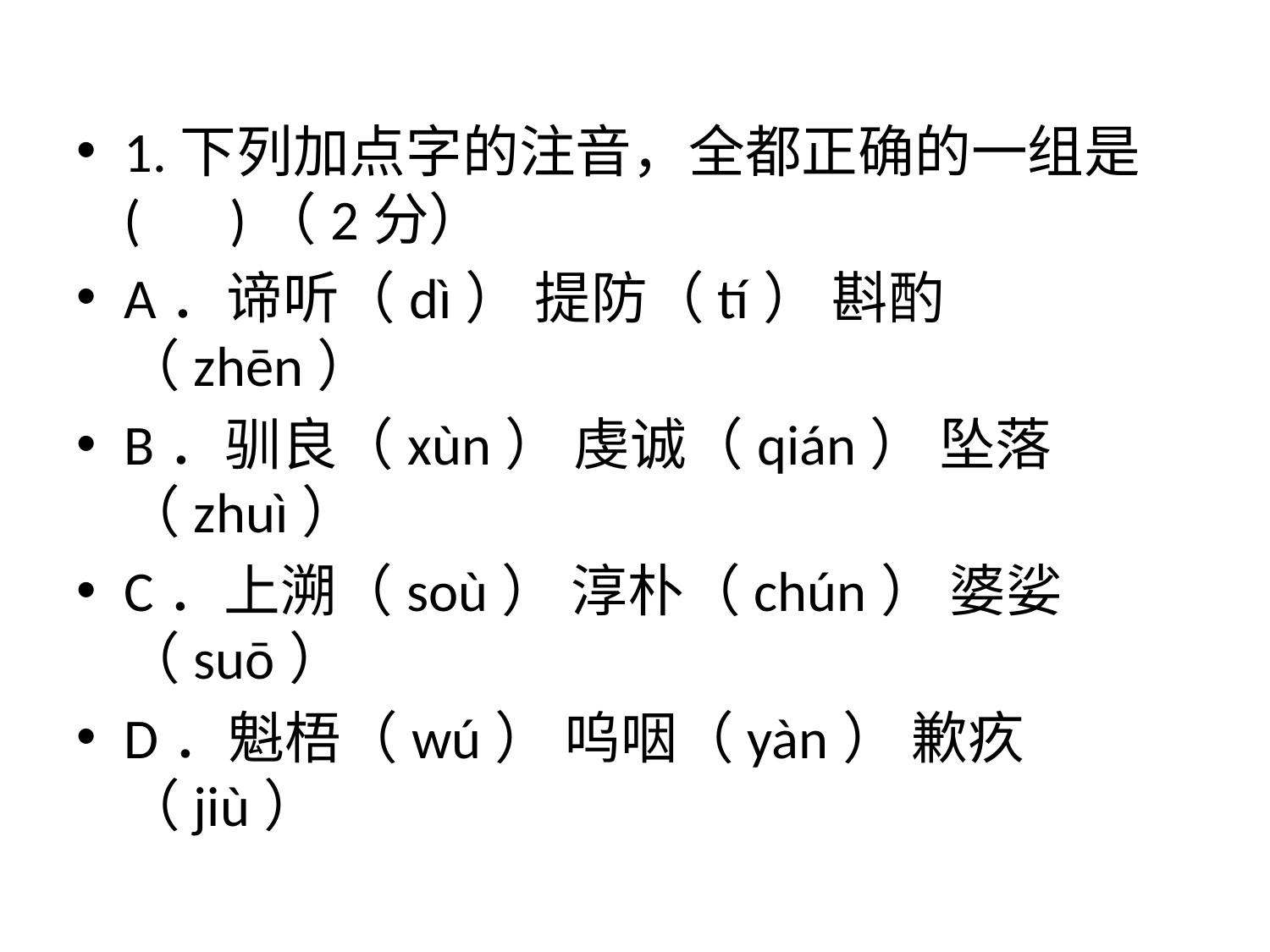

1.下列加点字的注音，全都正确的一组是    (       )（2分）
A．谛听（dì） 提防（tí） 斟酌（zhēn）
B．驯良（xùn） 虔诚（qián） 坠落（zhuì）
C．上溯（soù） 淳朴（chún） 婆娑（suō）
D．魁梧（wú） 呜咽（yàn） 歉疚（jiù）